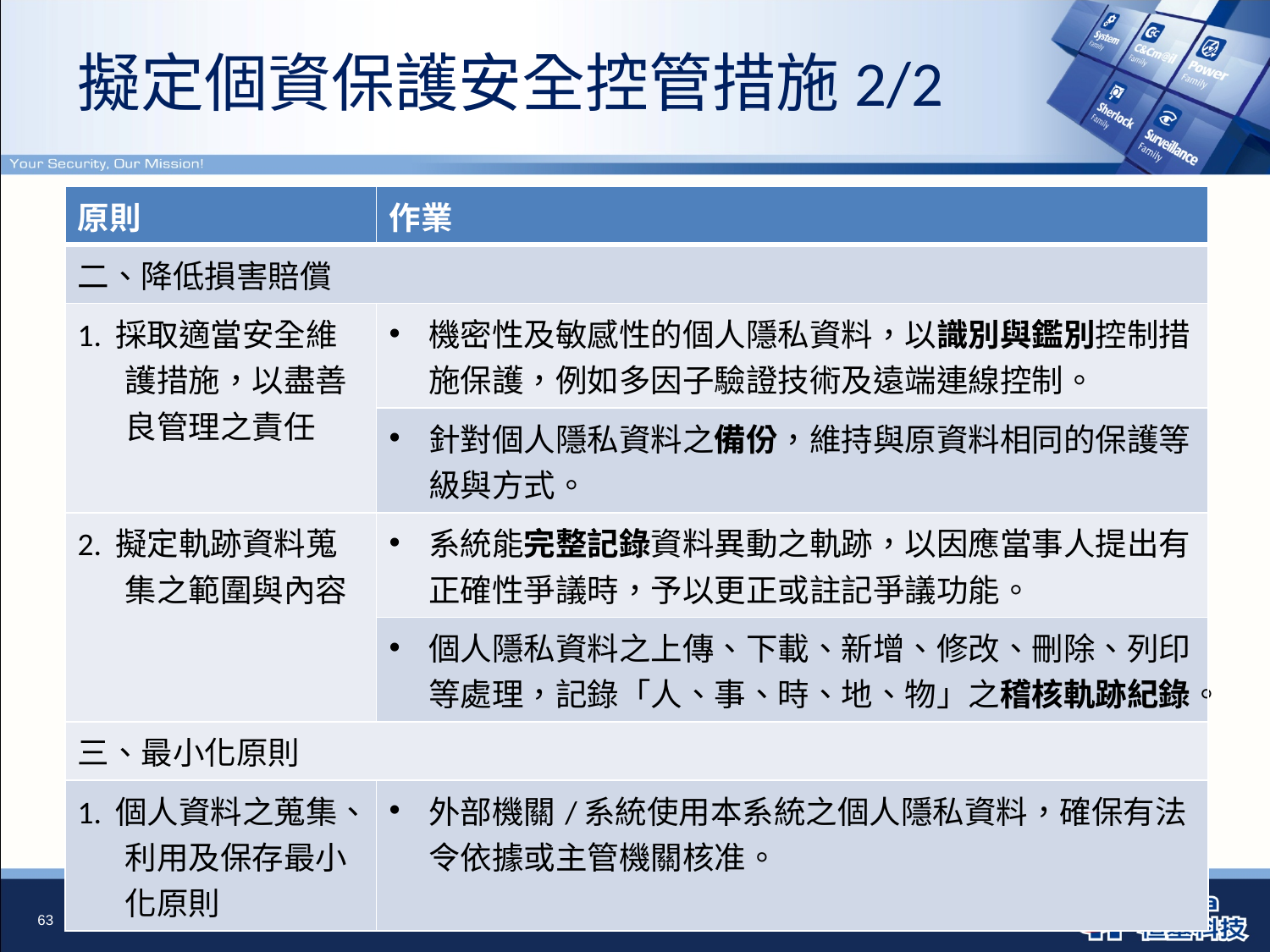

擬定個資保護安全控管措施2/2
| 原則 | 作業 |
| --- | --- |
| 二、降低損害賠償 |  |
| 1. 採取適當安全維護措施，以盡善良管理之責任 | 機密性及敏感性的個人隱私資料，以識別與鑑別控制措施保護，例如多因子驗證技術及遠端連線控制。 |
|  | 針對個人隱私資料之備份，維持與原資料相同的保護等級與方式。 |
| 2. 擬定軌跡資料蒐集之範圍與內容 | 系統能完整記錄資料異動之軌跡，以因應當事人提出有正確性爭議時，予以更正或註記爭議功能。 |
|  | 個人隱私資料之上傳、下載、新增、修改、刪除、列印等處理，記錄「人、事、時、地、物」之稽核軌跡紀錄。 |
| 三、最小化原則 |  |
| 1. 個人資料之蒐集、利用及保存最小化原則 | 外部機關/系統使用本系統之個人隱私資料，確保有法令依據或主管機關核准。 |
#
63